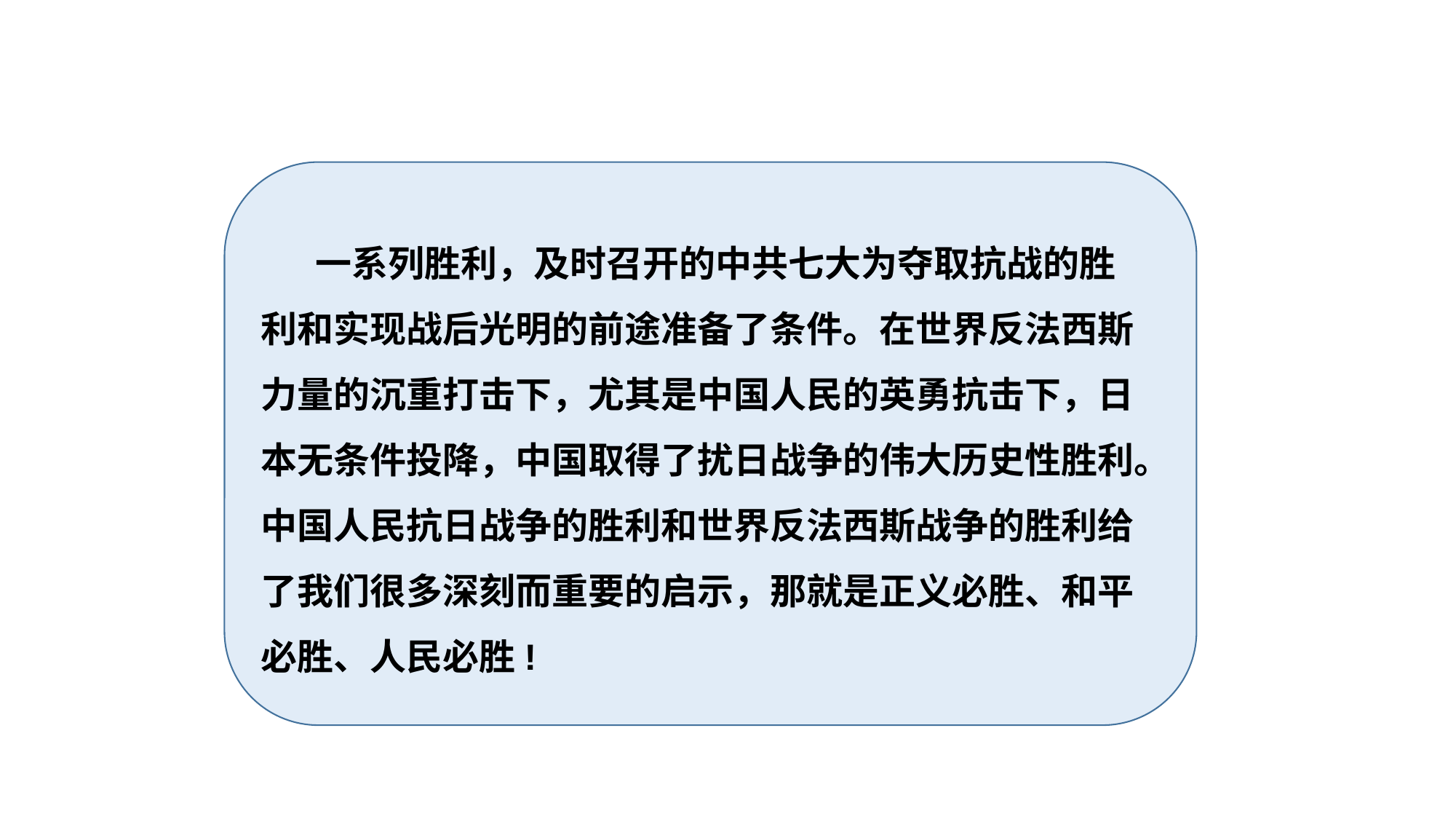

一系列胜利，及时召开的中共七大为夺取抗战的胜利和实现战后光明的前途准备了条件。在世界反法西斯力量的沉重打击下，尤其是中国人民的英勇抗击下，日本无条件投降，中国取得了扰日战争的伟大历史性胜利。中国人民抗日战争的胜利和世界反法西斯战争的胜利给了我们很多深刻而重要的启示，那就是正义必胜、和平必胜、人民必胜!